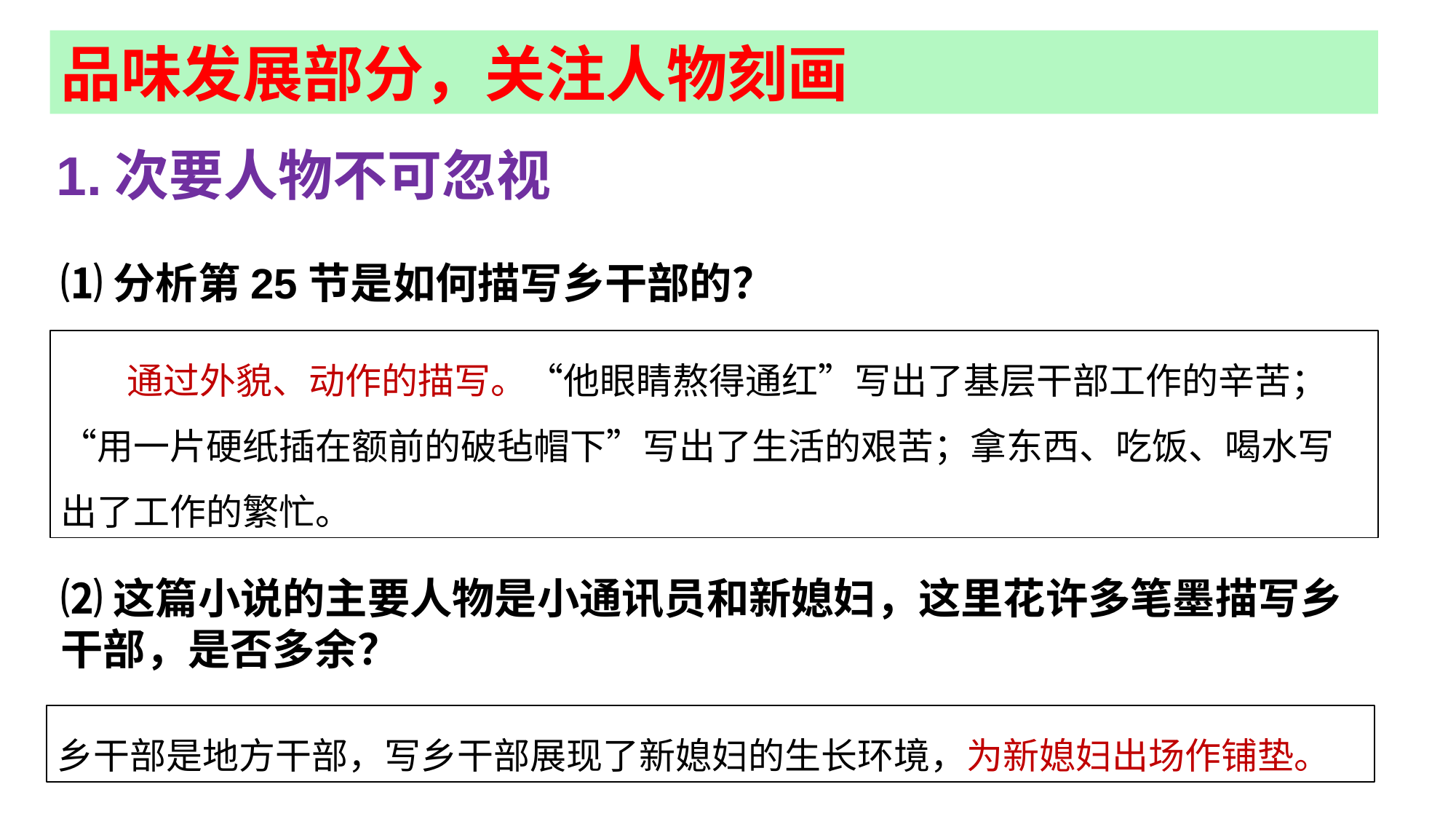

品味发展部分，关注人物刻画
1.次要人物不可忽视
⑴分析第25节是如何描写乡干部的？
       通过外貌、动作的描写。“他眼睛熬得通红”写出了基层干部工作的辛苦；“用一片硬纸插在额前的破毡帽下”写出了生活的艰苦；拿东西、吃饭、喝水写出了工作的繁忙。
⑵这篇小说的主要人物是小通讯员和新媳妇，这里花许多笔墨描写乡干部，是否多余？
乡干部是地方干部，写乡干部展现了新媳妇的生长环境，为新媳妇出场作铺垫。